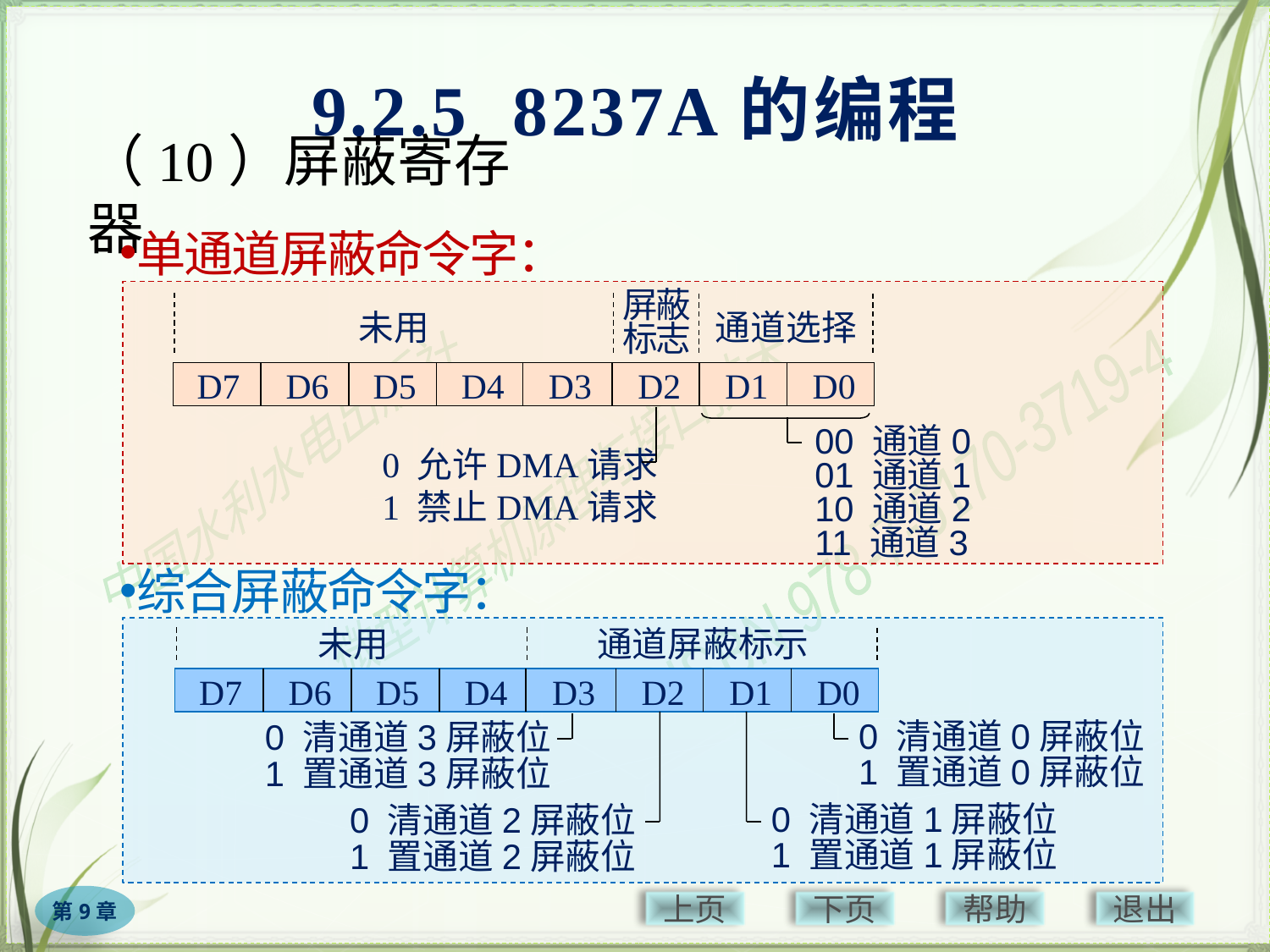

9.2.5  8237A的编程
# （10）屏蔽寄存器
单通道屏蔽命令字：
综合屏蔽命令字：

屏蔽
标志
未用
通道选择

D7
D6
D5
D4
D3
D2
D1
D0
00 通道0
01 通道1
10 通道2
11 通道3
0 允许DMA请求
1 禁止DMA请求

未用
通道屏蔽标示

D7
D6
D5
D4
D3
D2
D1
D0
0 清通道0屏蔽位
1 置通道0屏蔽位
0 清通道3屏蔽位
1 置通道3屏蔽位
0 清通道1屏蔽位
1 置通道1屏蔽位
0 清通道2屏蔽位
1 置通道2屏蔽位